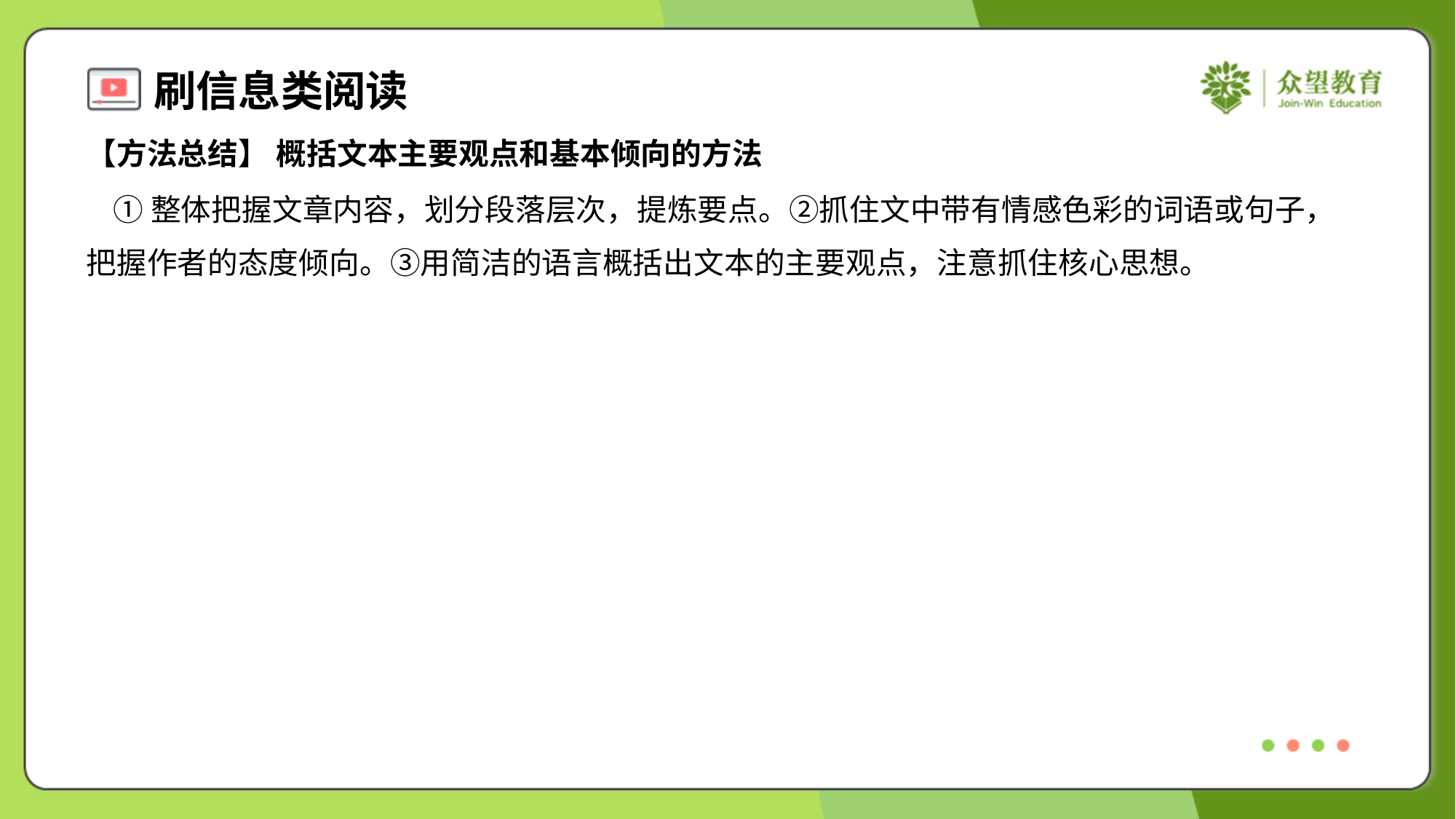

【方法总结】 概括文本主要观点和基本倾向的方法
    ①整体把握文章内容，划分段落层次，提炼要点。②抓住文中带有情感色彩的词语或句子，
把握作者的态度倾向。③用简洁的语言概括出文本的主要观点，注意抓住核心思想。